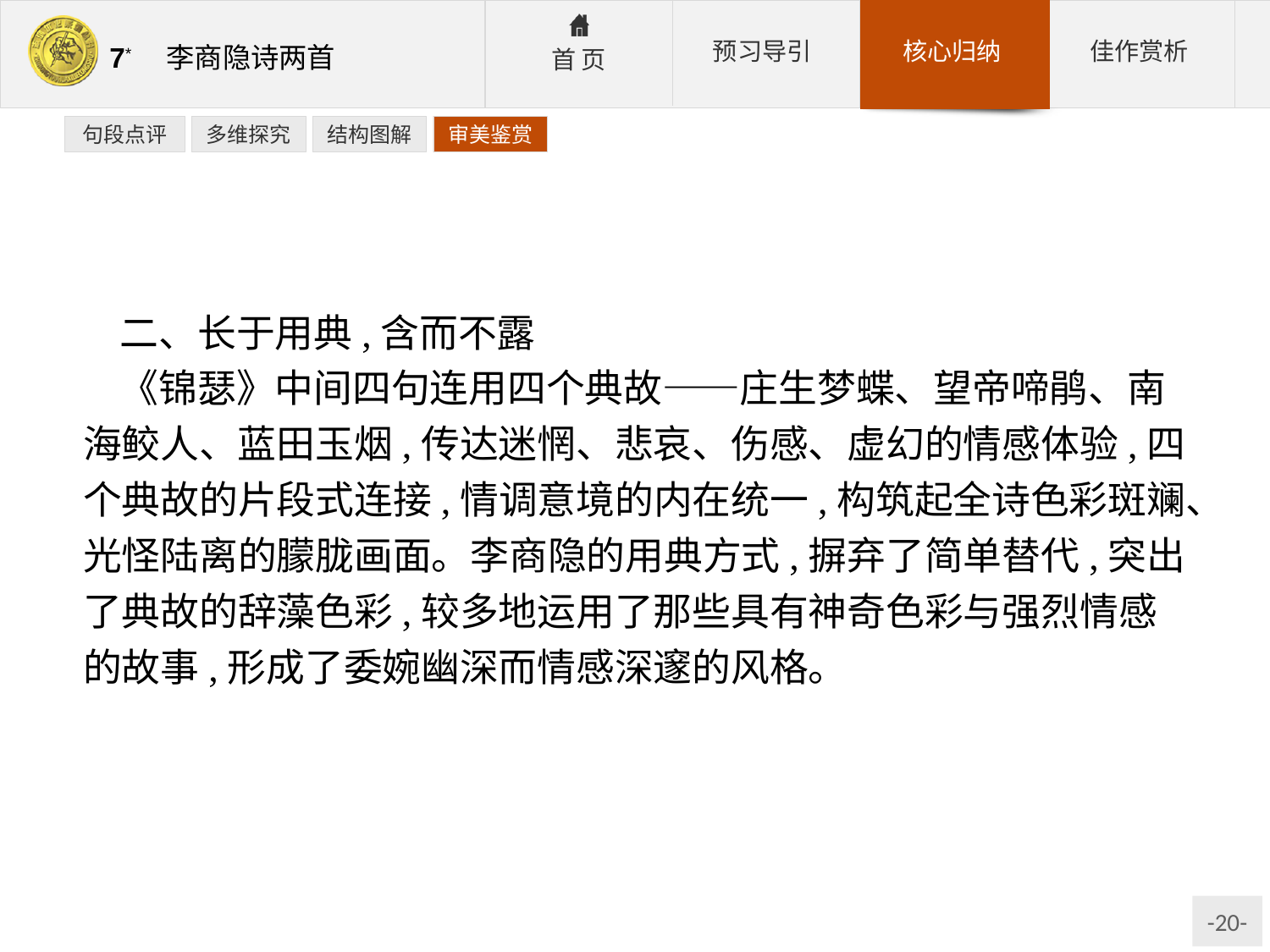

句段点评
多维探究
结构图解
审美鉴赏
二、长于用典,含而不露
《锦瑟》中间四句连用四个典故——庄生梦蝶、望帝啼鹃、南海鲛人、蓝田玉烟,传达迷惘、悲哀、伤感、虚幻的情感体验,四个典故的片段式连接,情调意境的内在统一,构筑起全诗色彩斑斓、光怪陆离的朦胧画面。李商隐的用典方式,摒弃了简单替代,突出了典故的辞藻色彩,较多地运用了那些具有神奇色彩与强烈情感的故事,形成了委婉幽深而情感深邃的风格。